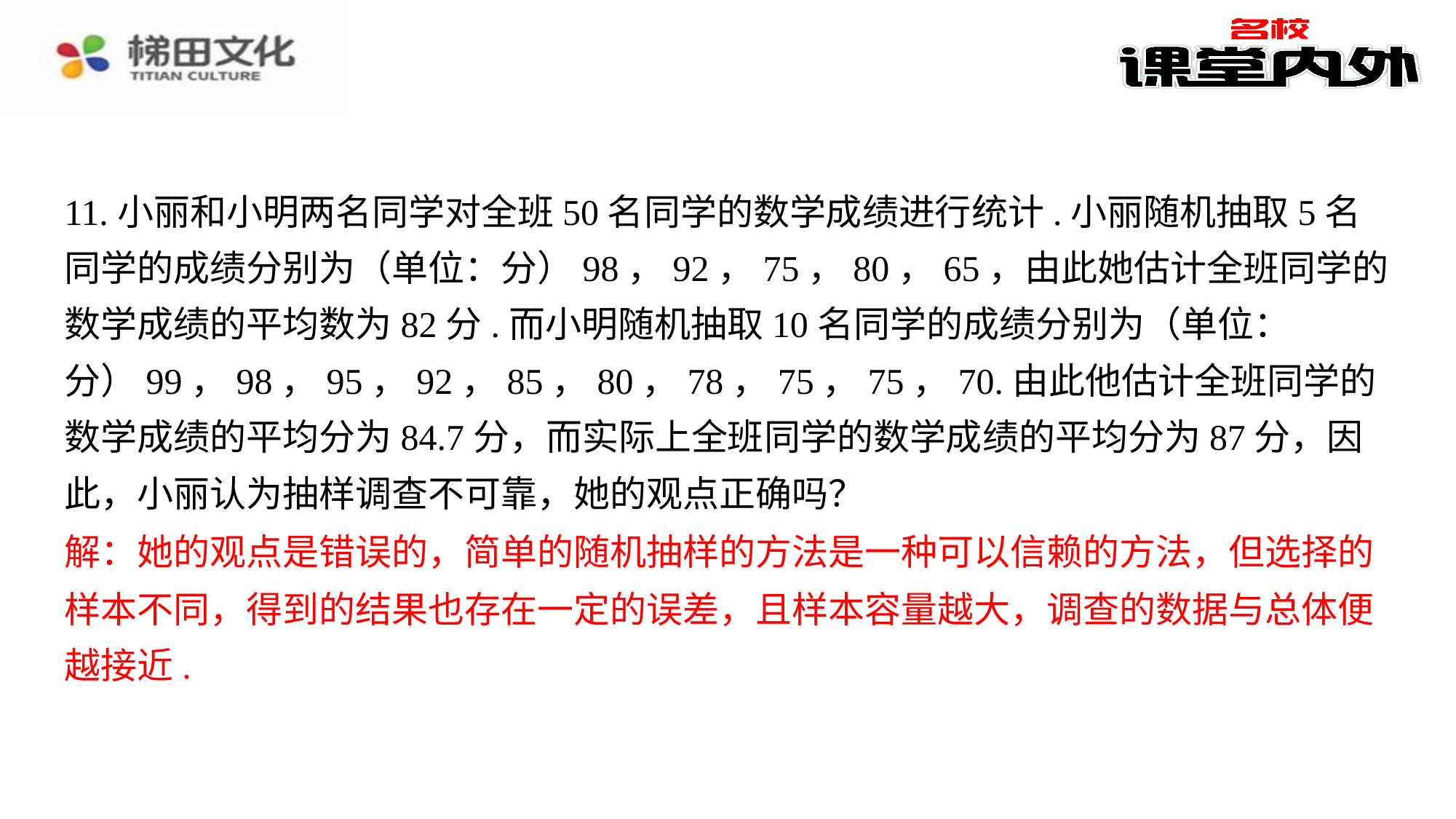

11.小丽和小明两名同学对全班50名同学的数学成绩进行统计.小丽随机抽取5名同学的成绩分别为（单位：分）98，92，75，80，65，由此她估计全班同学的数学成绩的平均数为82分.而小明随机抽取10名同学的成绩分别为（单位：分）99，98，95，92，85，80，78，75，75，70.由此他估计全班同学的数学成绩的平均分为84.7分，而实际上全班同学的数学成绩的平均分为87分，因此，小丽认为抽样调查不可靠，她的观点正确吗？
解：她的观点是错误的，简单的随机抽样的方法是一种可以信赖的方法，但选择的样本不同，得到的结果也存在一定的误差，且样本容量越大，调查的数据与总体便越接近.⁠
解：她的观点是错误的，简单的随机抽样的方法是一种可以信赖的方法，但选择的
样本不同，得到的结果也存在一定的误差，且样本容量越大，调查的数据与总体便
越接近.